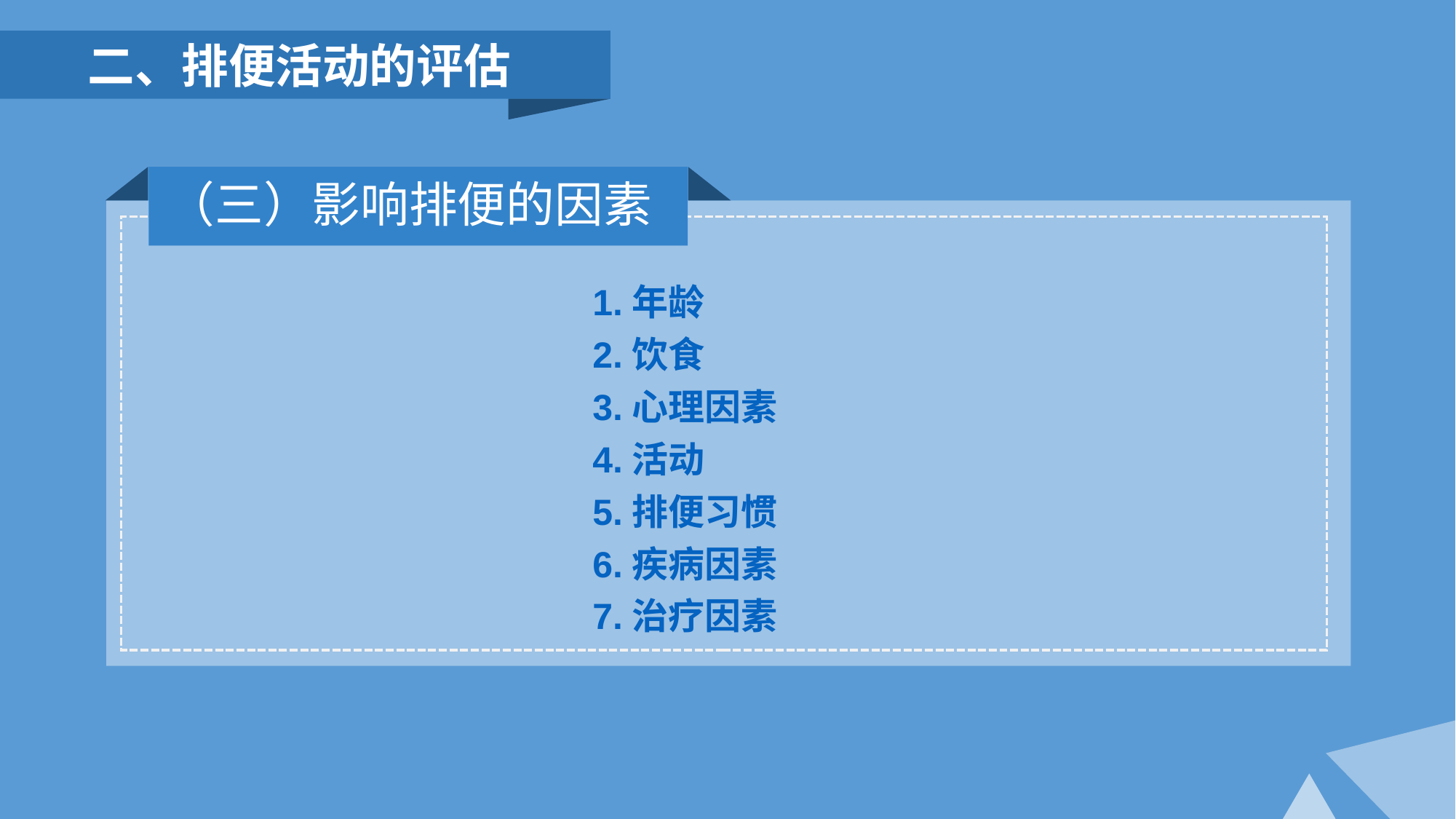

二、排便活动的评估

（三）影响排便的因素

     1.年龄
     2.饮食
     3.心理因素
     4.活动
     5.排便习惯
     6.疾病因素
     7.治疗因素